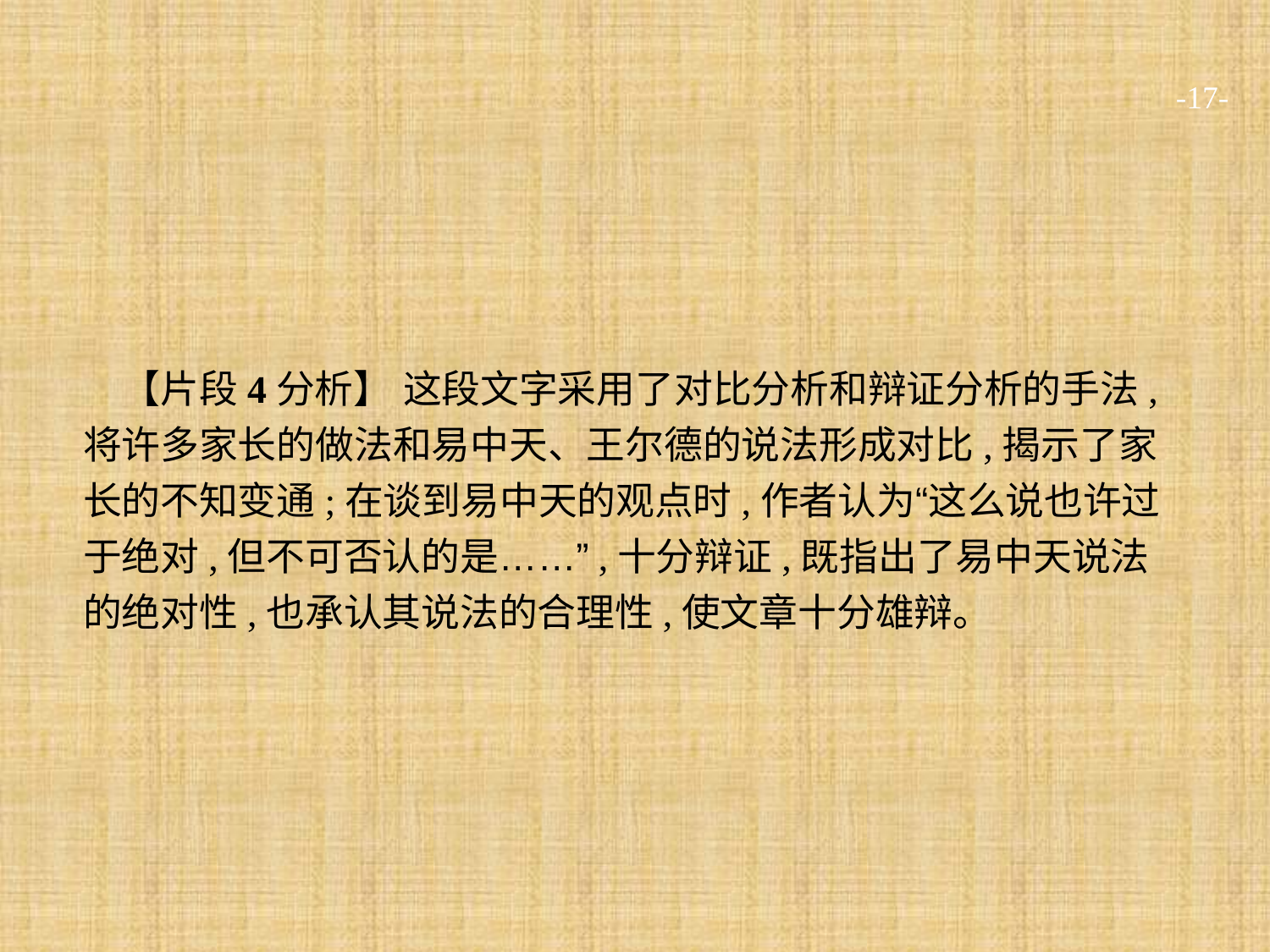

-17-
【片段4分析】 这段文字采用了对比分析和辩证分析的手法,将许多家长的做法和易中天、王尔德的说法形成对比,揭示了家长的不知变通;在谈到易中天的观点时,作者认为“这么说也许过于绝对,但不可否认的是……”,十分辩证,既指出了易中天说法的绝对性,也承认其说法的合理性,使文章十分雄辩。